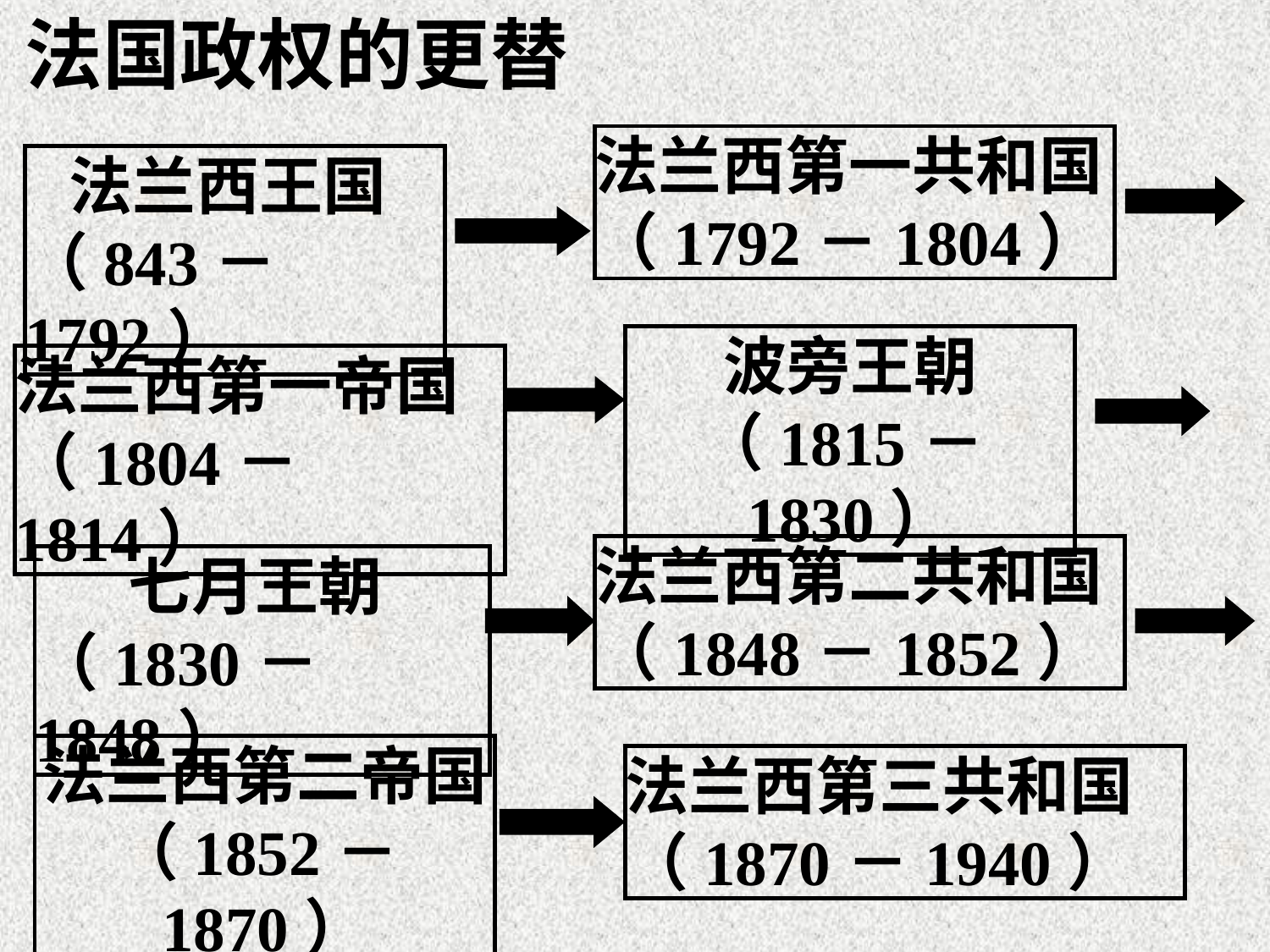

法国政权的更替
法兰西第一共和国
（1792－1804）
法兰西王国
（843－1792）

波旁王朝
（1815－1830）
法兰西第一帝国（1804－1814）

法兰西第二共和国
（1848－1852）
七月王朝
（1830－1848）

法兰西第二帝国（1852－1870）
法兰西第三共和国
（1870－1940）